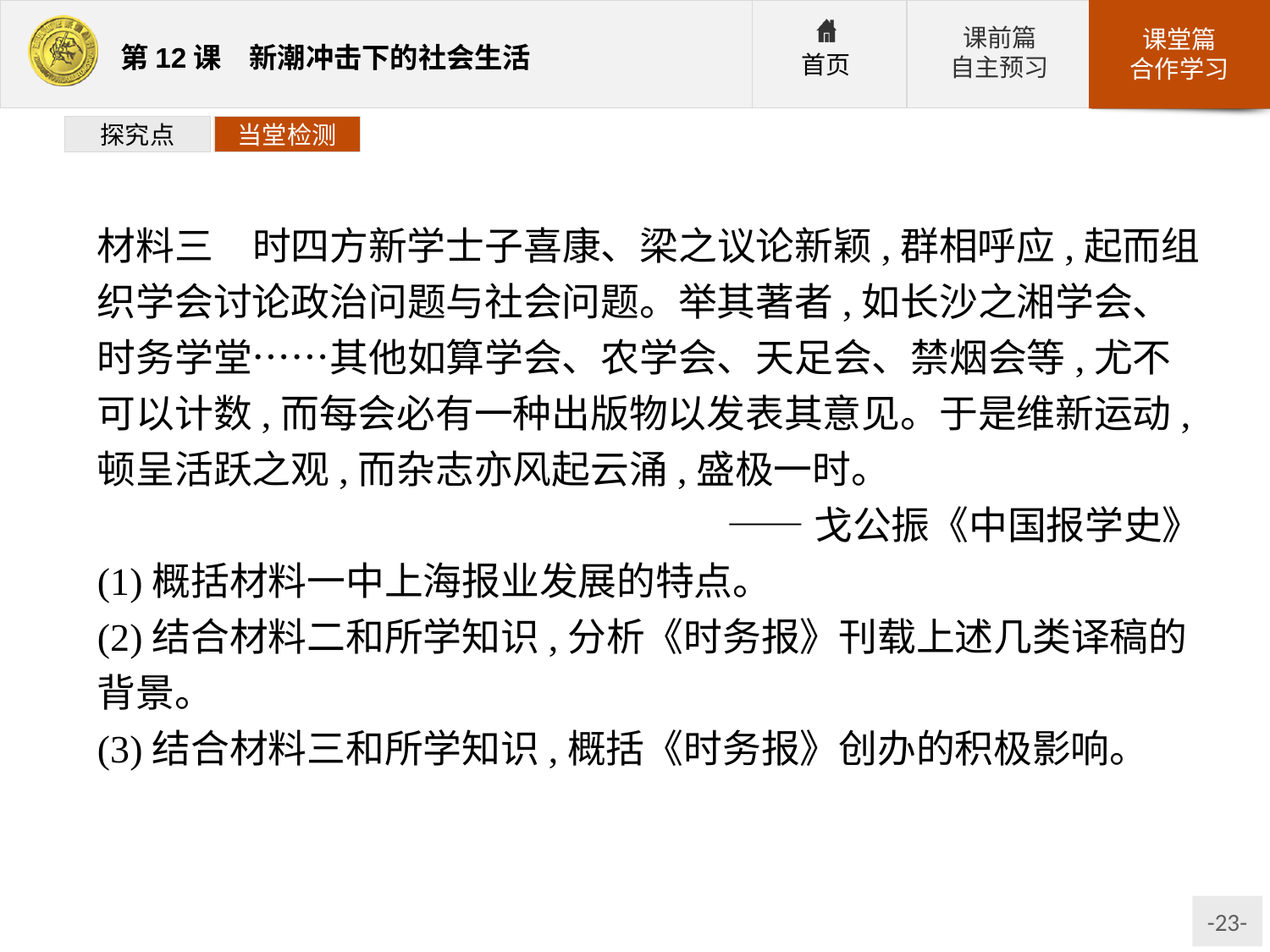

探究点
当堂检测
材料三　时四方新学士子喜康、梁之议论新颖,群相呼应,起而组织学会讨论政治问题与社会问题。举其著者,如长沙之湘学会、时务学堂……其他如算学会、农学会、天足会、禁烟会等,尤不可以计数,而每会必有一种出版物以发表其意见。于是维新运动,顿呈活跃之观,而杂志亦风起云涌,盛极一时。
——戈公振《中国报学史》
(1)概括材料一中上海报业发展的特点。
(2)结合材料二和所学知识,分析《时务报》刊载上述几类译稿的背景。
(3)结合材料三和所学知识,概括《时务报》创办的积极影响。